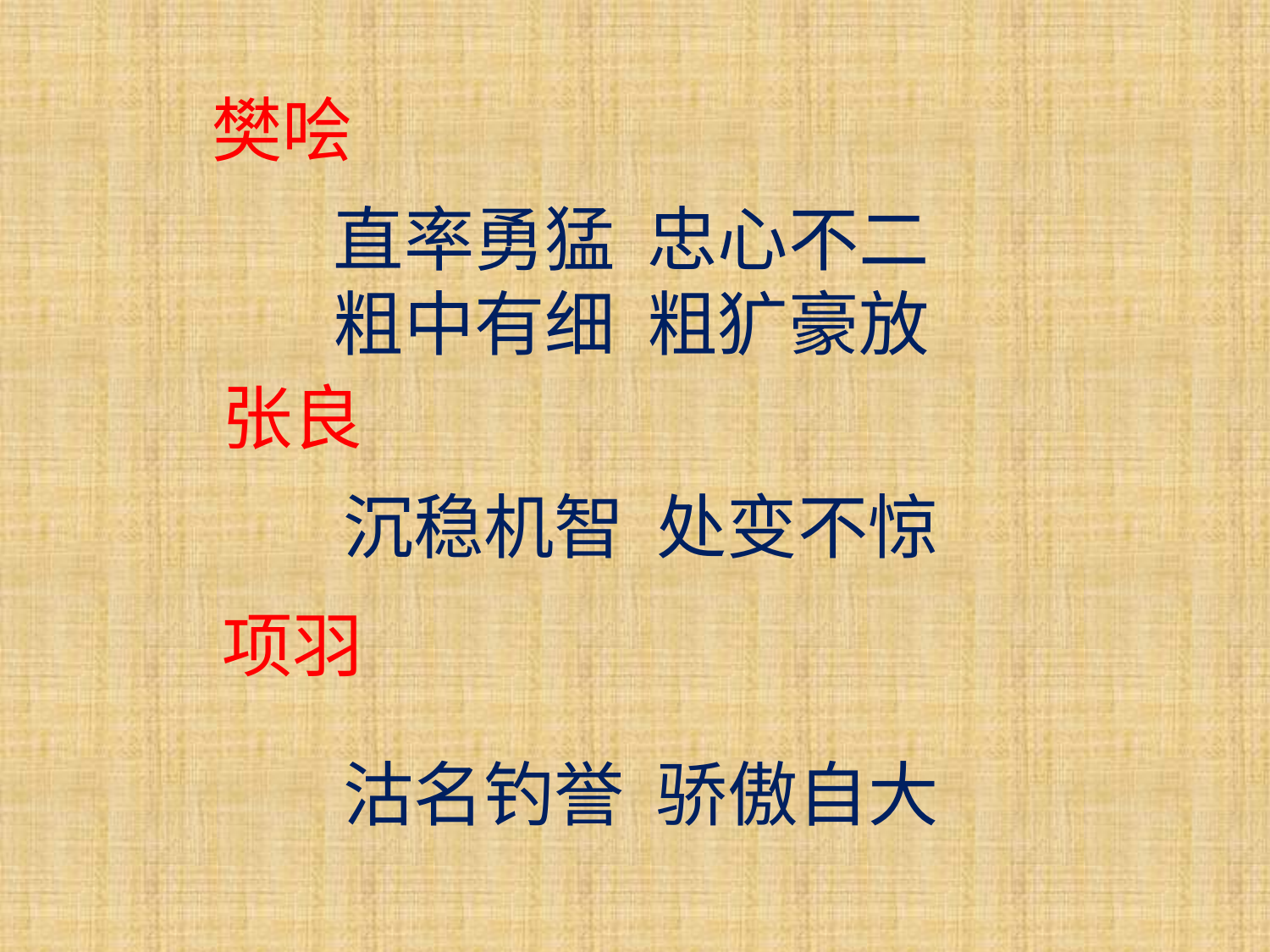

樊哙
直率勇猛  忠心不二
粗中有细  粗犷豪放
张良
沉稳机智  处变不惊
项羽
沽名钓誉  骄傲自大